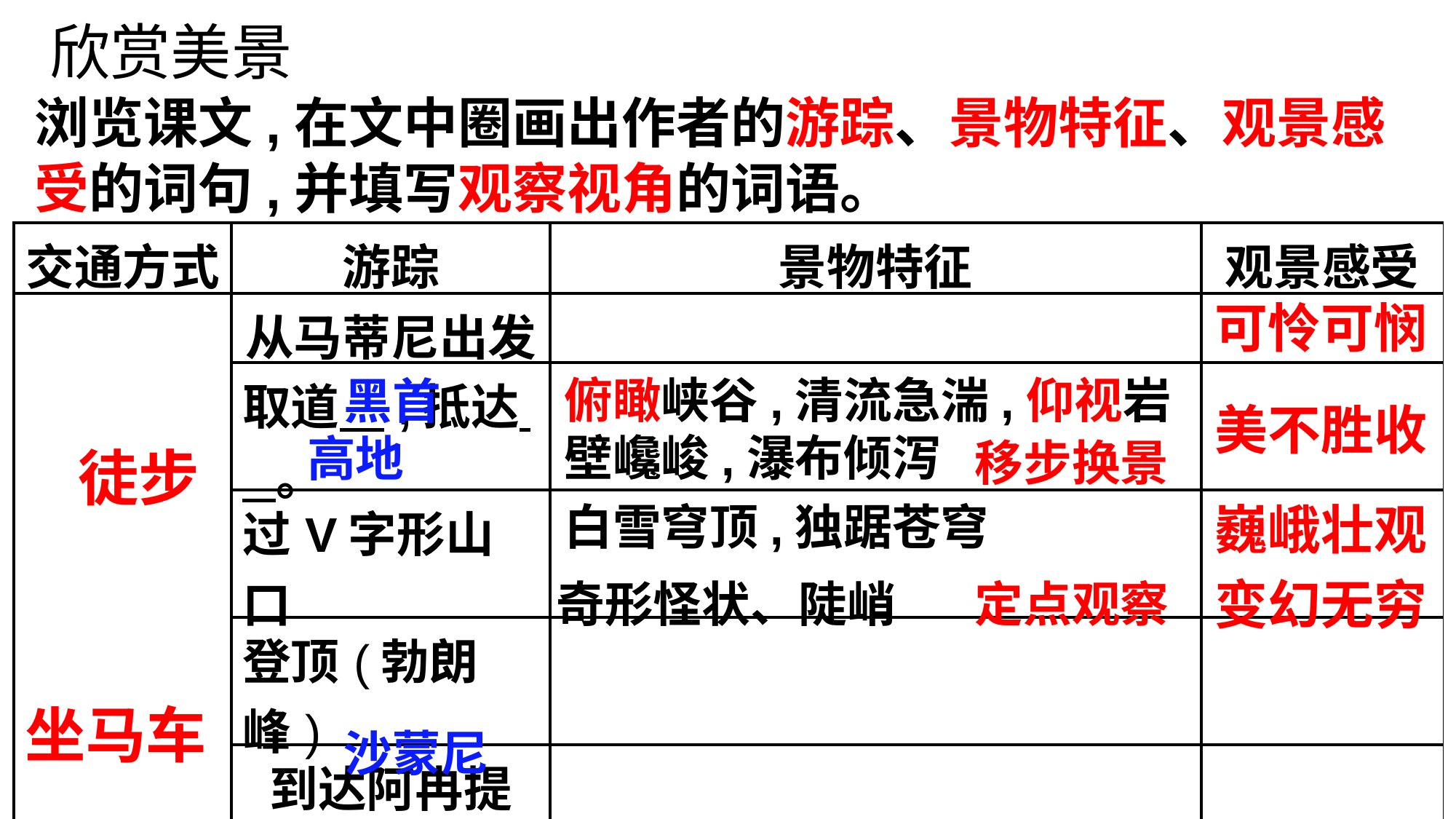

欣赏美景
浏览课文,在文中圈画出作者的游踪、景物特征、观景感受的词句,并填写观察视角的词语。
| 交通方式 | 游踪 | 景物特征 | 观景感受 |
| --- | --- | --- | --- |
|  | 从马蒂尼出发 |  |  |
|  | 取道 ,抵达 。 |  |  |
|  | 过V字形山口 |  |  |
|  | 登顶(勃朗峰) |  |  |
|  | 到达阿冉提 |  |  |
|  | 到达 。 |  |  |
可怜可悯
黑首
俯瞰峡谷,清流急湍,仰视岩壁巉峻,瀑布倾泻
美不胜收
高地
移步换景
徒步
巍峨壮观
白雪穹顶,独踞苍穹
变幻无穷
奇形怪状、陡峭
定点观察
坐马车
沙蒙尼